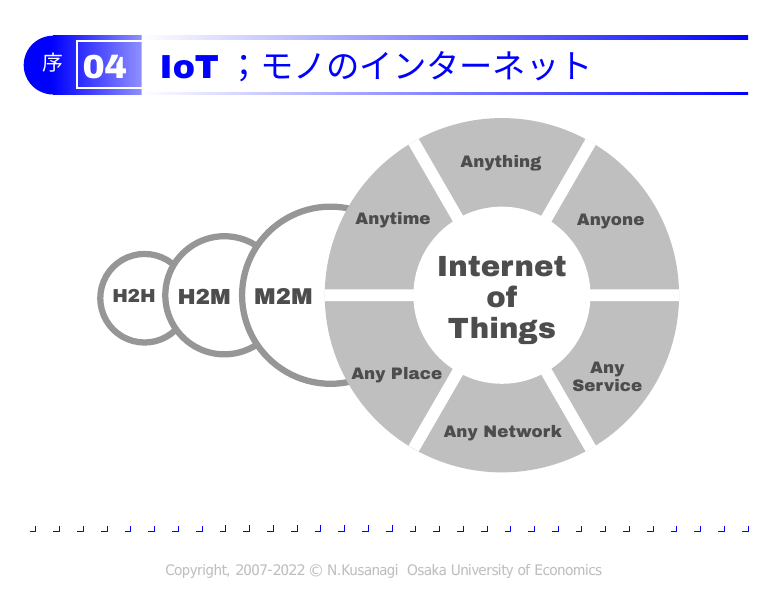

# 04   IoT；モノのインターネット

Anything
Anytime
Internet
of
Things

Anyone

H2H
H2M
M2M
Any
Service
Any Place
Any Network